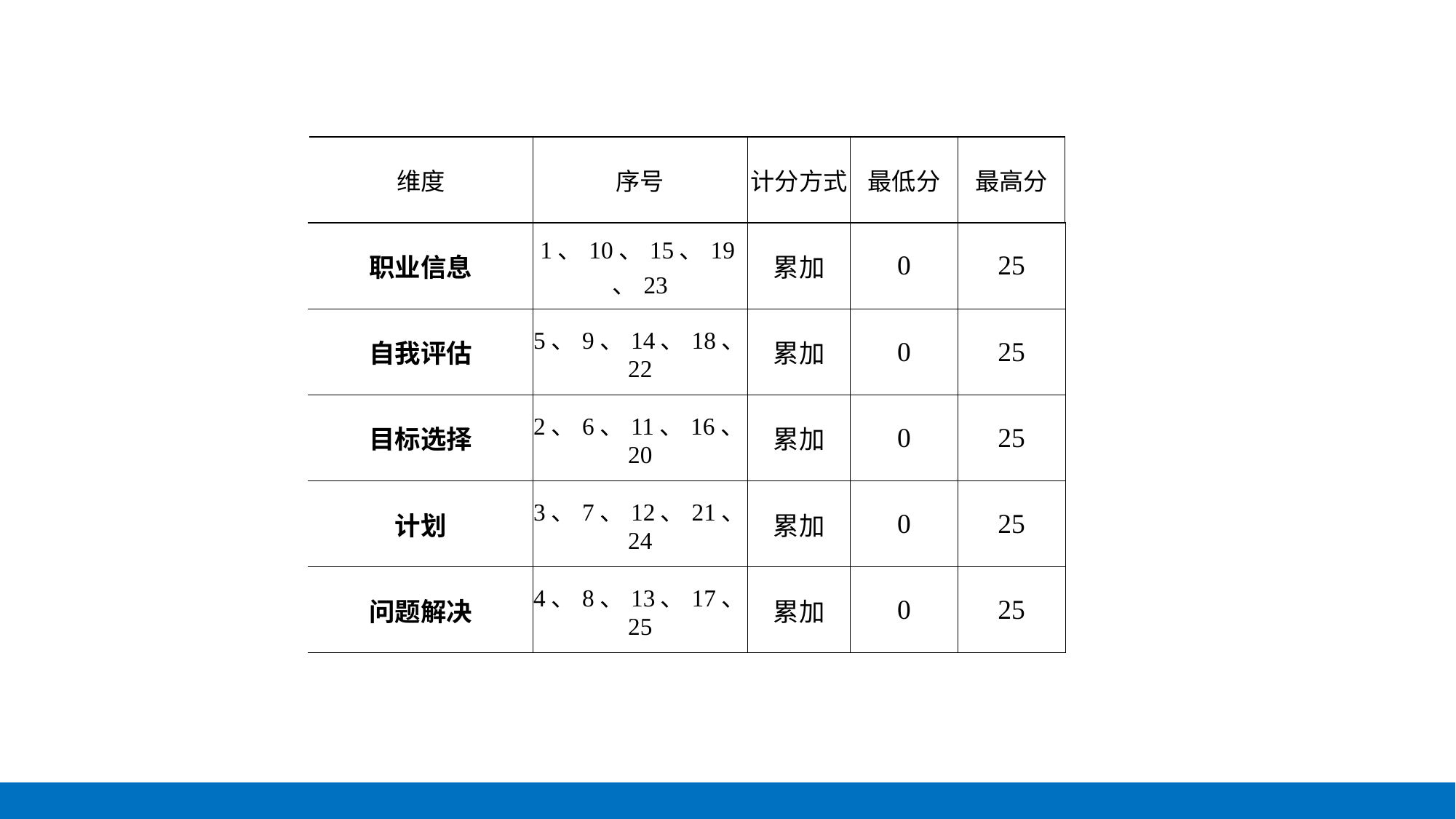

| 维度 | 序号 | 计分方式 | 最低分 | 最高分 |
| --- | --- | --- | --- | --- |
| 职业信息 | 1、10、15、19、23 | 累加 | 0 | 25 |
| 自我评估 | 5、9、14、18、22 | 累加 | 0 | 25 |
| 目标选择 | 2、6、11、16、20 | 累加 | 0 | 25 |
| 计划 | 3、7、12、21、24 | 累加 | 0 | 25 |
| 问题解决 | 4、8、13、17、25 | 累加 | 0 | 25 |